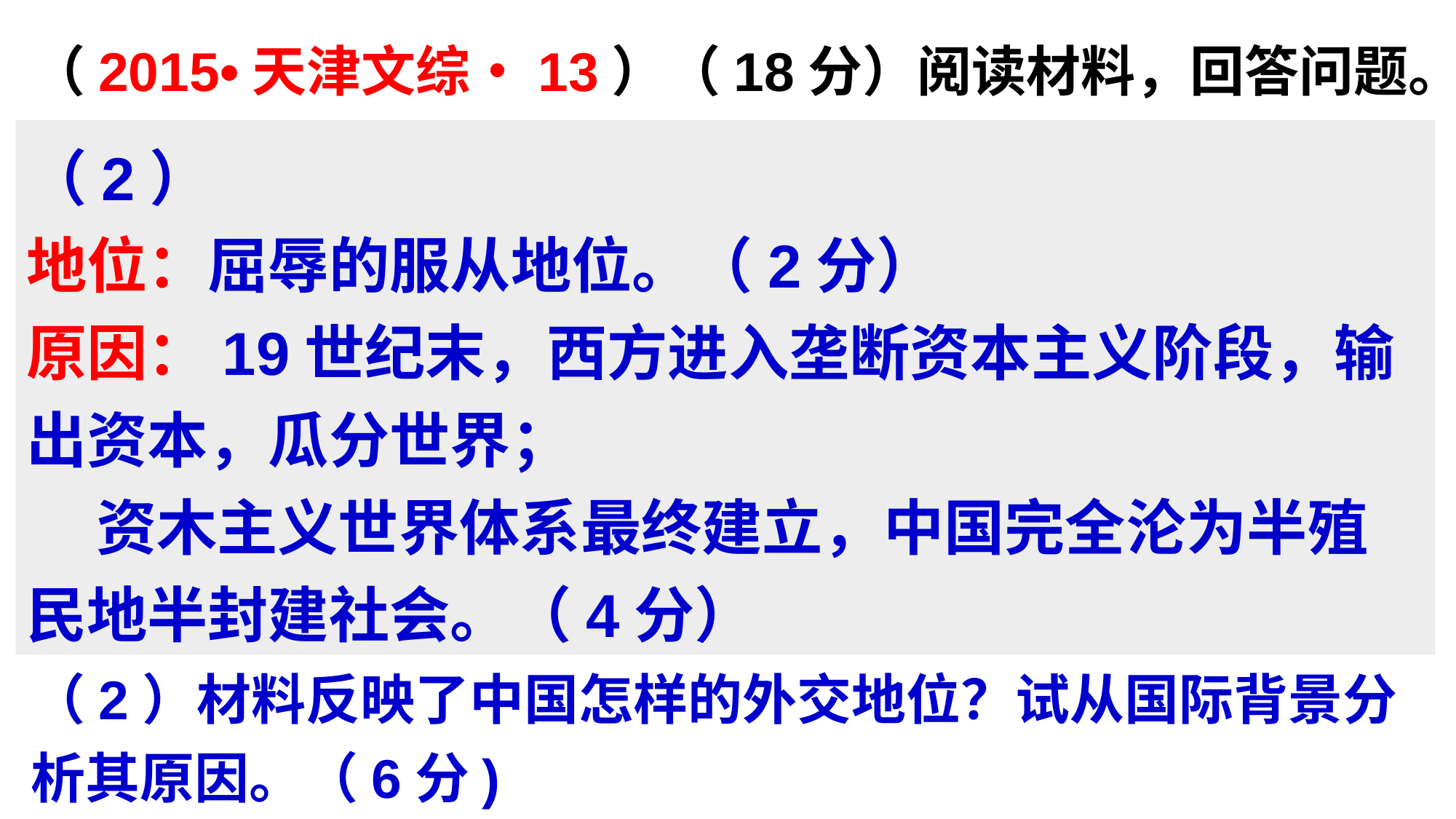

（2015•天津文综•13）（18分）阅读材料，回答问题。  材料二  1901年，虽经李鸿章讨价还价，清王朝仍被迫接受西方外交使团的礼仪要求，将外国使臣觐见清帝的礼仪说帖，作为《辛丑条约》的附件十九。其中规定：外国使臣递交国书时，清帝须派高于王公规格的轿子往来使馆迎送，同时派军队保护；清帝款宴各国使臣应在皇宫大殿内举行，并躬亲入座。 ——摘编自王开玺《隔膜、冲突与趋同——清代外交礼仪之争透析》
（2）材料反映了中国怎样的外交地位？试从国际背景分析其原因。（6分)
（2）
地位：屈辱的服从地位。（2分）
原因：19世纪末，西方进入垄断资本主义阶段，输出资本，瓜分世界；
    资木主义世界体系最终建立，中国完全沦为半殖民地半封建社会。（4分）